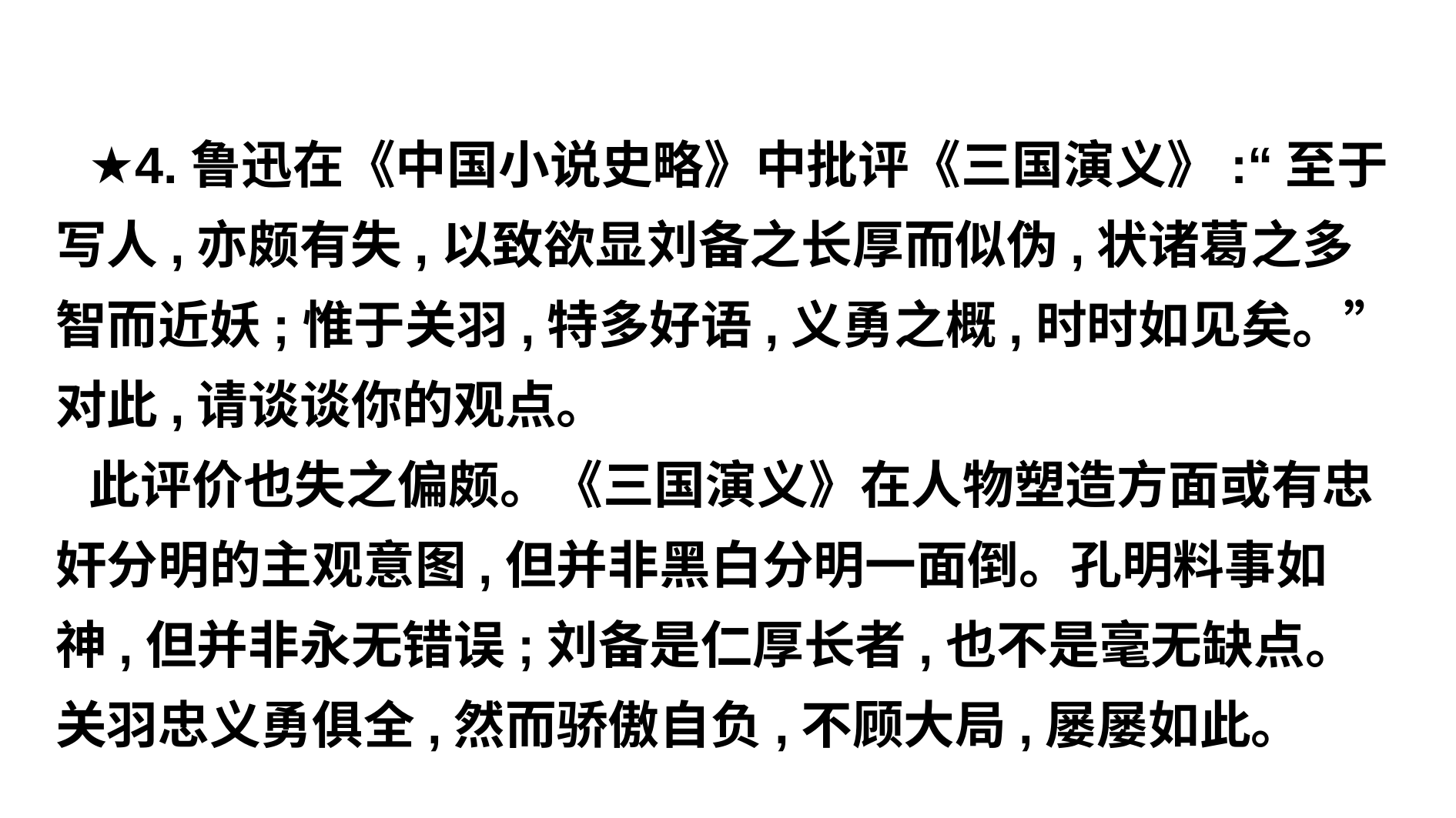

★4.鲁迅在《中国小说史略》中批评《三国演义》:“至于写人,亦颇有失,以致欲显刘备之长厚而似伪,状诸葛之多智而近妖;惟于关羽,特多好语,义勇之概,时时如见矣。”对此,请谈谈你的观点。
此评价也失之偏颇。《三国演义》在人物塑造方面或有忠奸分明的主观意图,但并非黑白分明一面倒。孔明料事如神,但并非永无错误;刘备是仁厚长者,也不是毫无缺点。关羽忠义勇俱全,然而骄傲自负,不顾大局,屡屡如此。